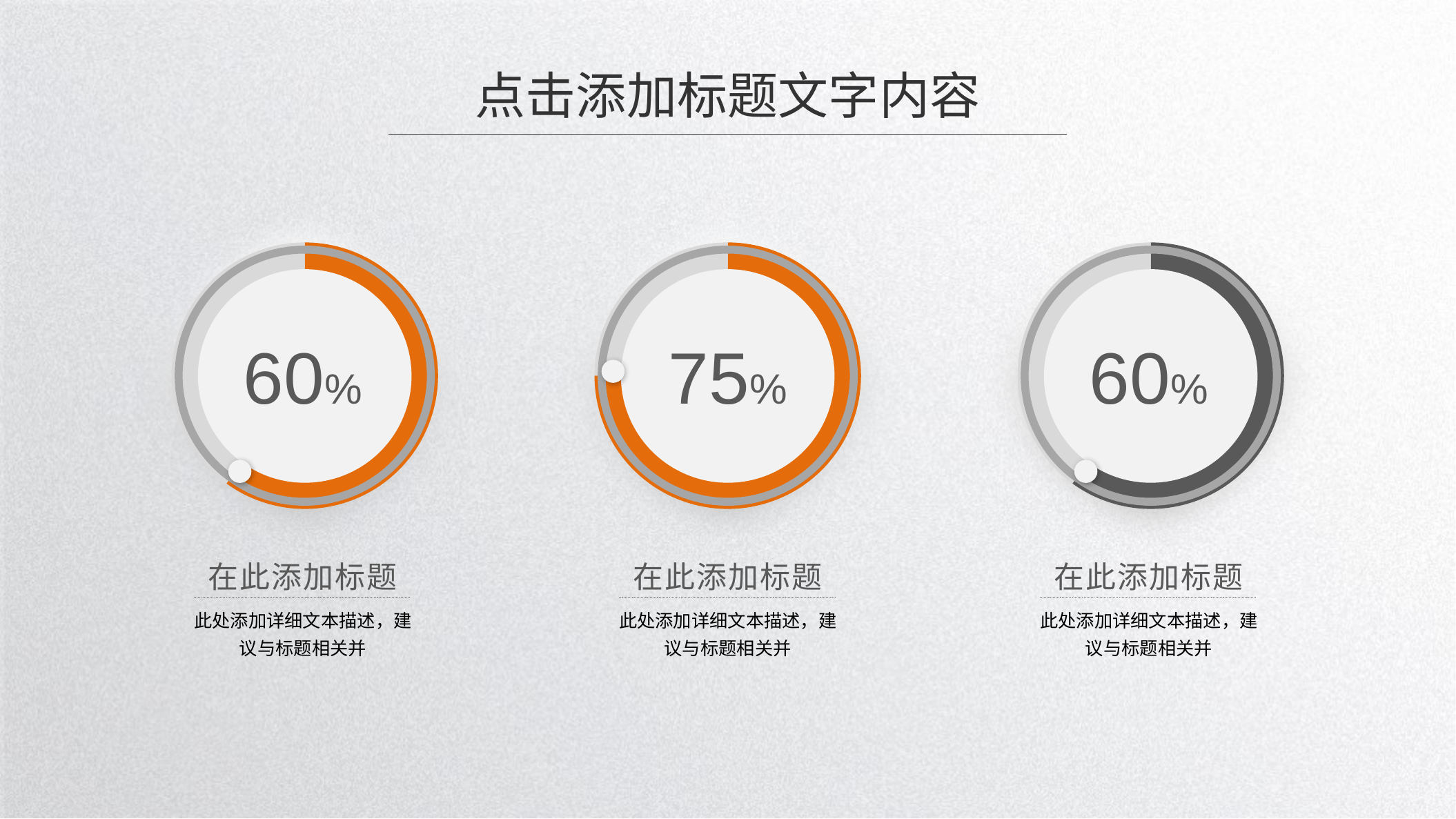

点击添加标题文字内容

### Chart

| Category |  |
|---|---|

### Chart

| Category |  |
|---|---|

### Chart

| Category |  |
|---|---|

60%
75%
60%

在此添加标题
此处添加详细文本描述，建议与标题相关并
在此添加标题
此处添加详细文本描述，建议与标题相关并
在此添加标题
此处添加详细文本描述，建议与标题相关并